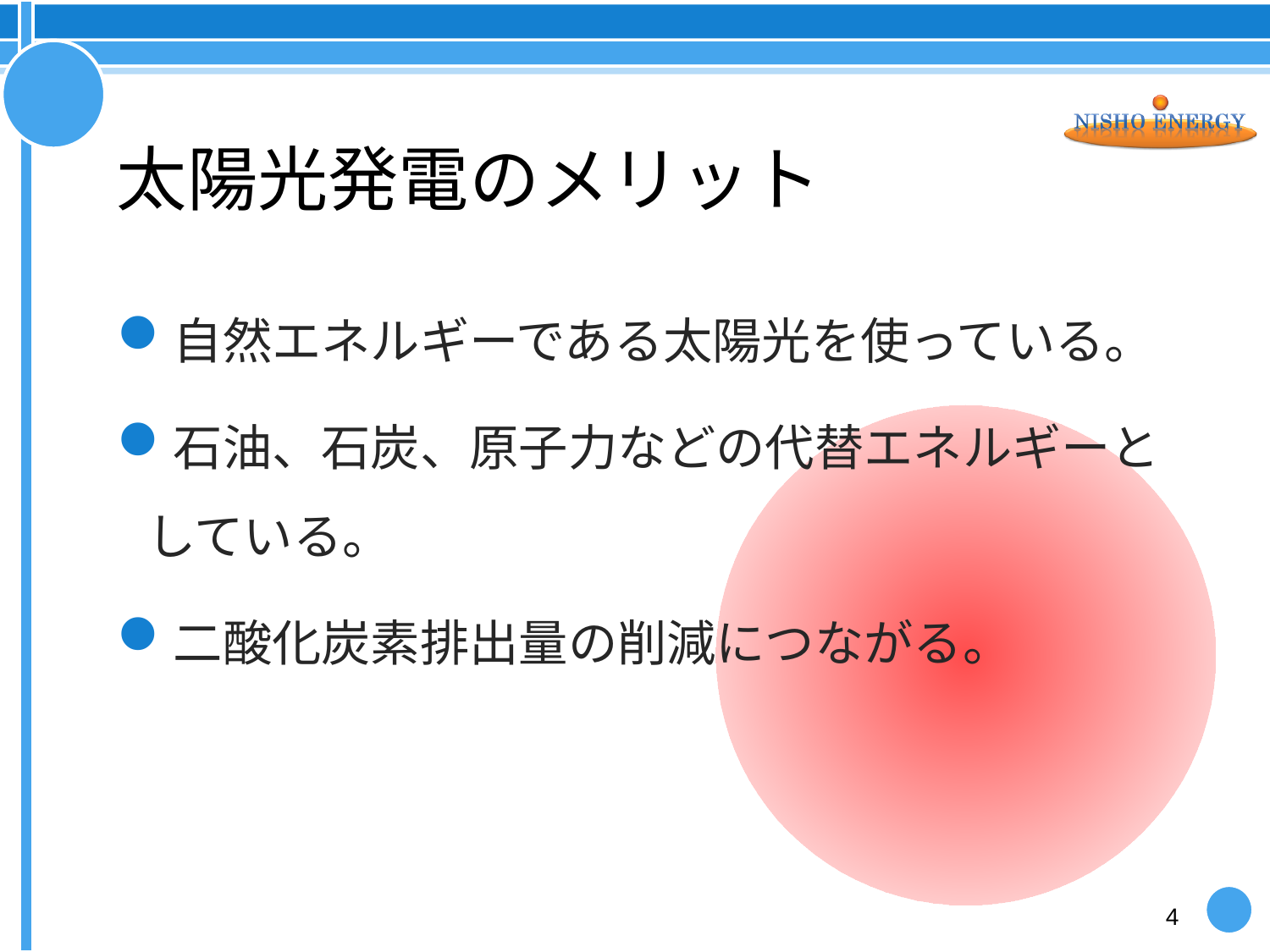

# 太陽光発電のメリット
自然エネルギーである太陽光を使っている。
石油、石炭、原子力などの代替エネルギーとしている。
二酸化炭素排出量の削減につながる。

4